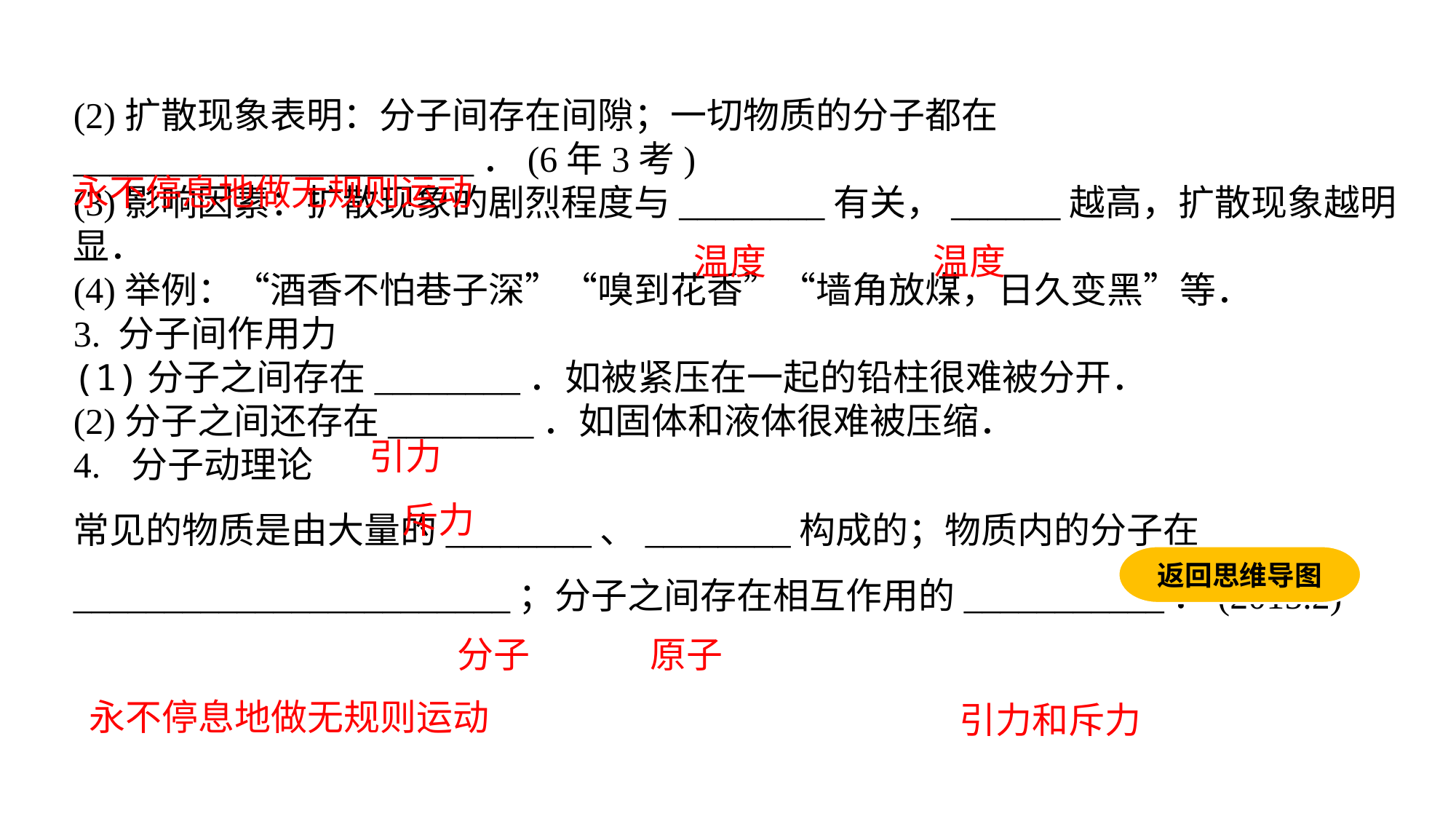

(2)扩散现象表明：分子间存在间隙；一切物质的分子都在______________________．(6年3考)(3)影响因素：扩散现象的剧烈程度与________有关，______越高，扩散现象越明显．(4)举例：“酒香不怕巷子深”“嗅到花香”“墙角放煤，日久变黑”等．3. 分子间作用力(1)分子之间存在________．如被紧压在一起的铅柱很难被分开．(2)分子之间还存在________．如固体和液体很难被压缩．4. 分子动理论常见的物质是由大量的________、________构成的；物质内的分子在________________________；分子之间存在相互作用的___________．(2015.2)
永不停息地做无规则运动
温度
温度
引力
斥力
返回思维导图
分子
原子
永不停息地做无规则运动
引力和斥力